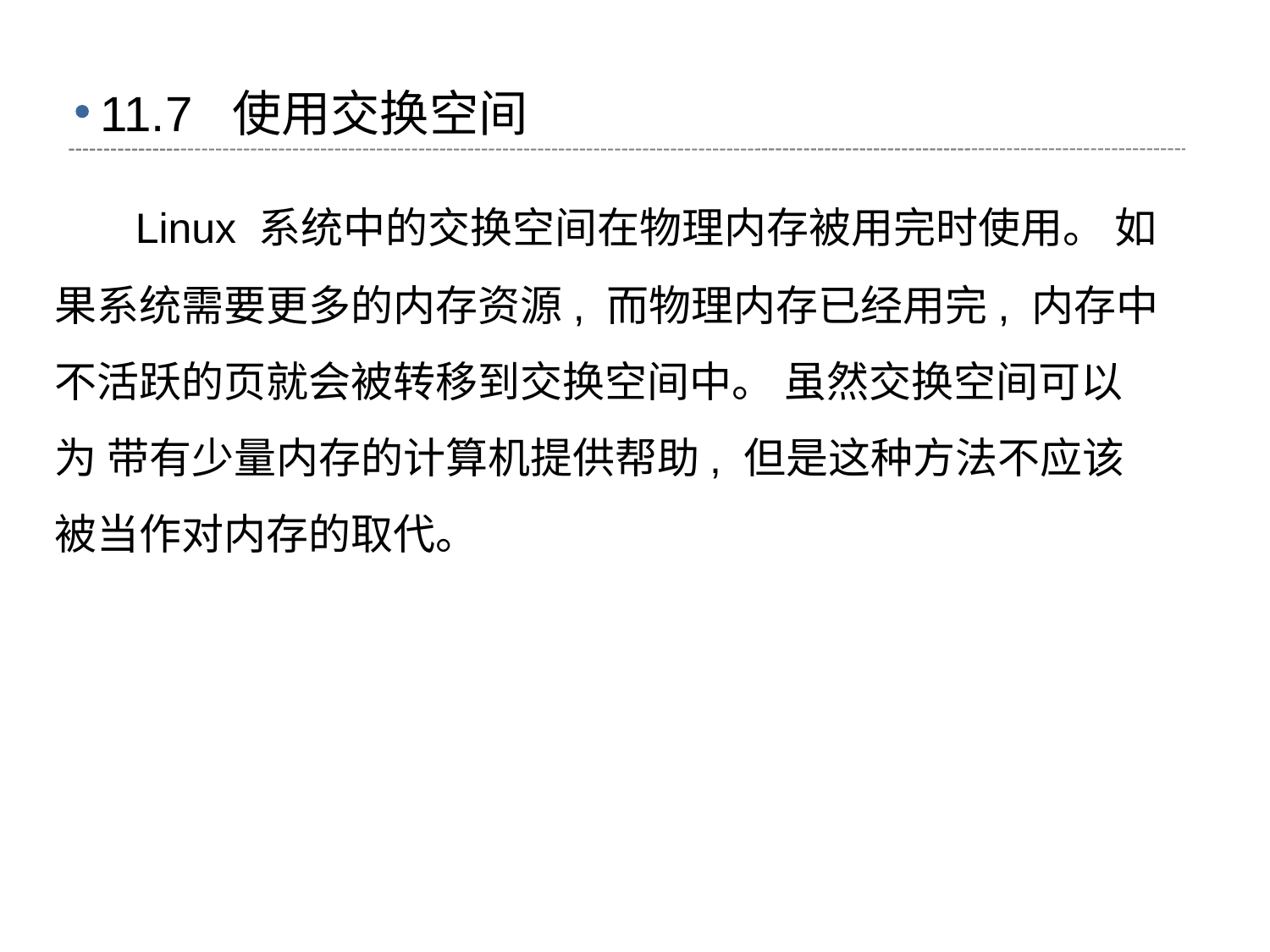

# 11.7  使用交换空间
      Linux 系统中的交换空间在物理内存被用完时使用。 如果系统需要更多的内存资源, 而物理内存已经用完, 内存中不活跃的页就会被转移到交换空间中。 虽然交换空间可以为 带有少量内存的计算机提供帮助, 但是这种方法不应该被当作对内存的取代。